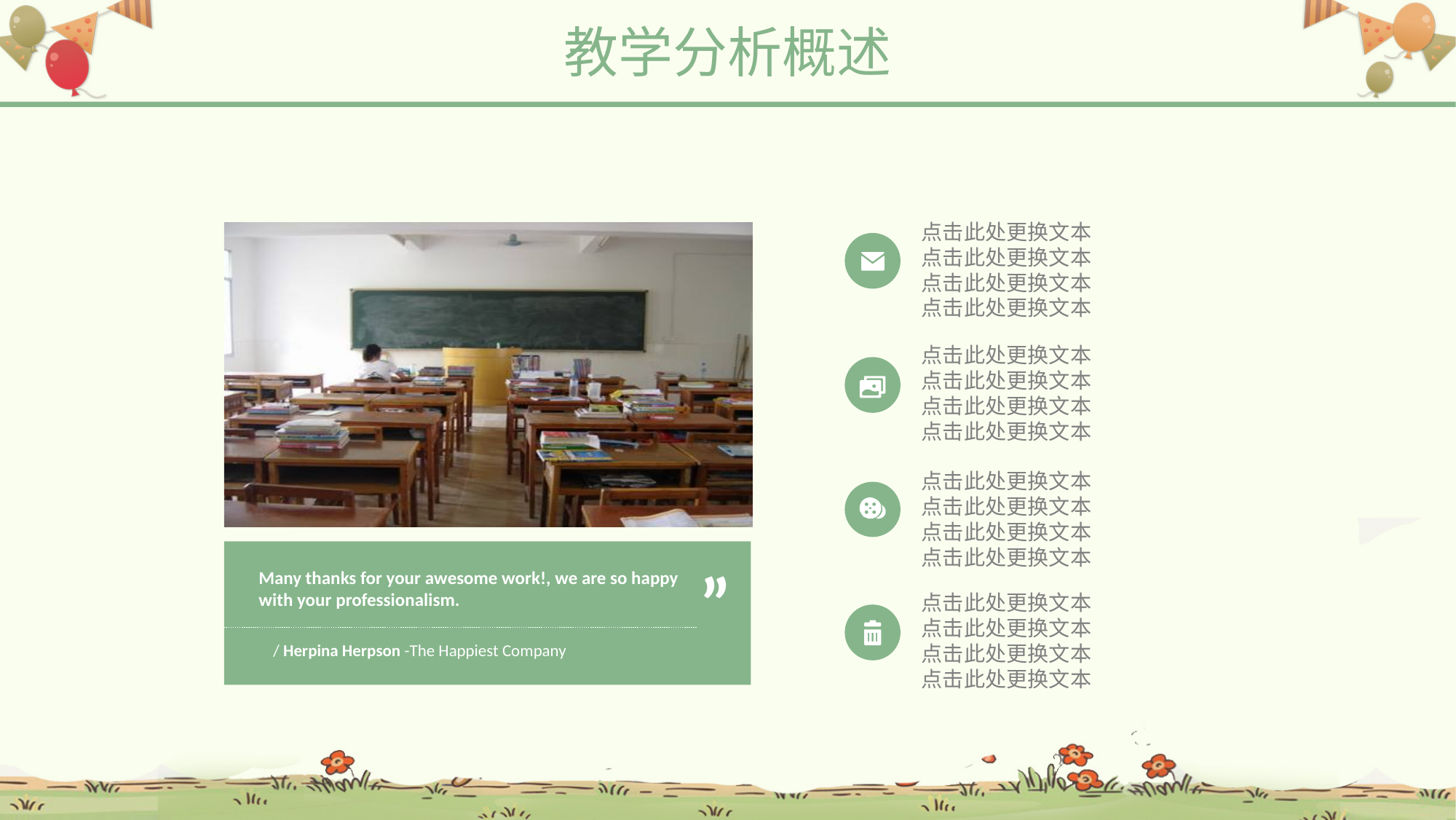

教学分析概述

点击此处更换文本
点击此处更换文本
点击此处更换文本
点击此处更换文本

”
Many thanks for your awesome work!, we are so happy with your professionalism.
/ Herpina Herpson -The Happiest Company

点击此处更换文本
点击此处更换文本
点击此处更换文本
点击此处更换文本

点击此处更换文本
点击此处更换文本
点击此处更换文本
点击此处更换文本

点击此处更换文本
点击此处更换文本
点击此处更换文本
点击此处更换文本